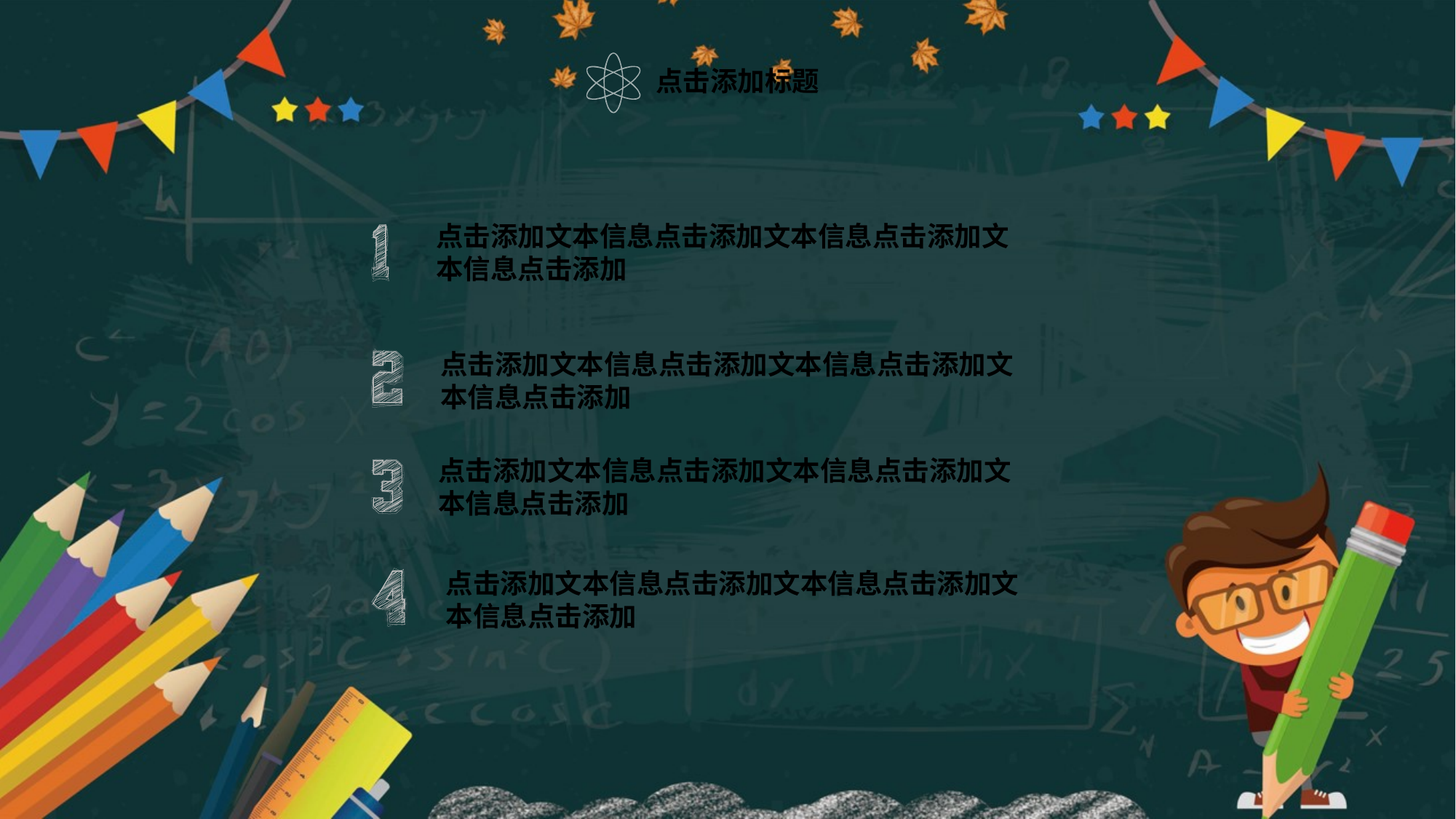

点击添加标题
点击添加文本信息点击添加文本信息点击添加文本信息点击添加

点击添加文本信息点击添加文本信息点击添加文本信息点击添加

点击添加文本信息点击添加文本信息点击添加文本信息点击添加

点击添加文本信息点击添加文本信息点击添加文本信息点击添加